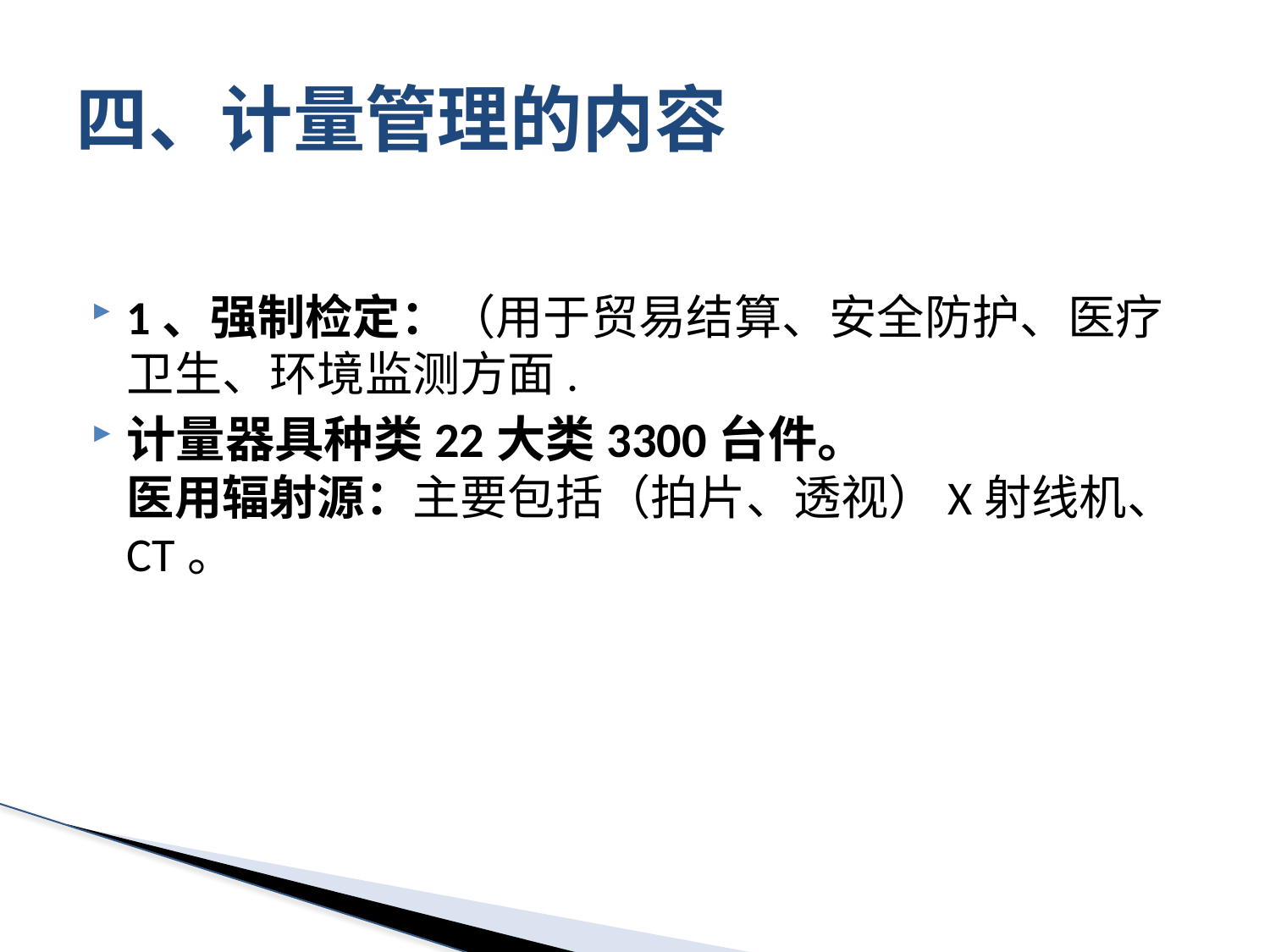

# 四、计量管理的内容

1、强制检定：（用于贸易结算、安全防护、医疗卫生、环境监测方面.
计量器具种类22大类3300台件。
医用辐射源：主要包括（拍片、透视）X射线机、CT。